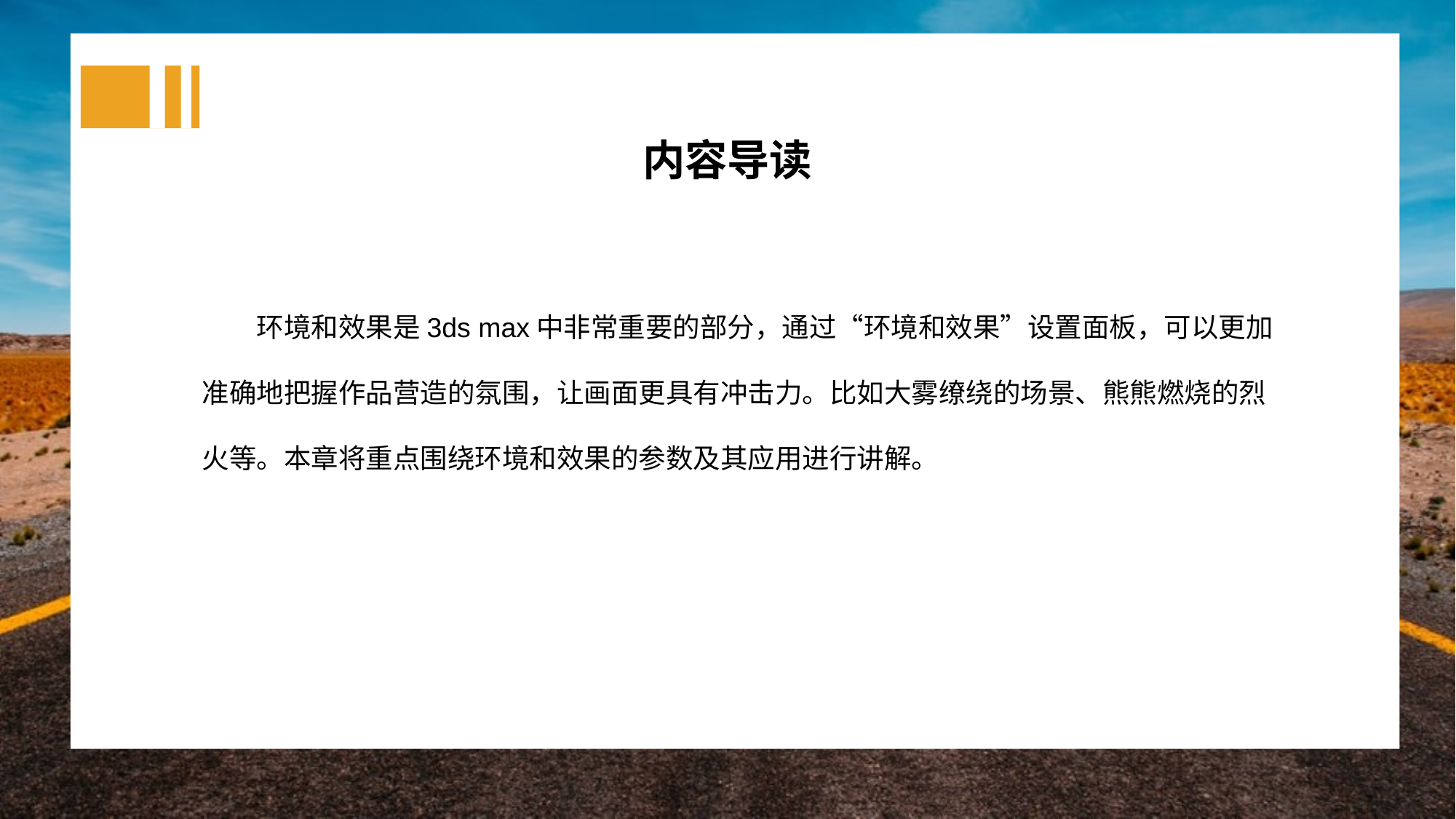

内容导读
环境和效果是3ds max中非常重要的部分，通过“环境和效果”设置面板，可以更加准确地把握作品营造的氛围，让画面更具有冲击力。比如大雾缭绕的场景、熊熊燃烧的烈火等。本章将重点围绕环境和效果的参数及其应用进行讲解。